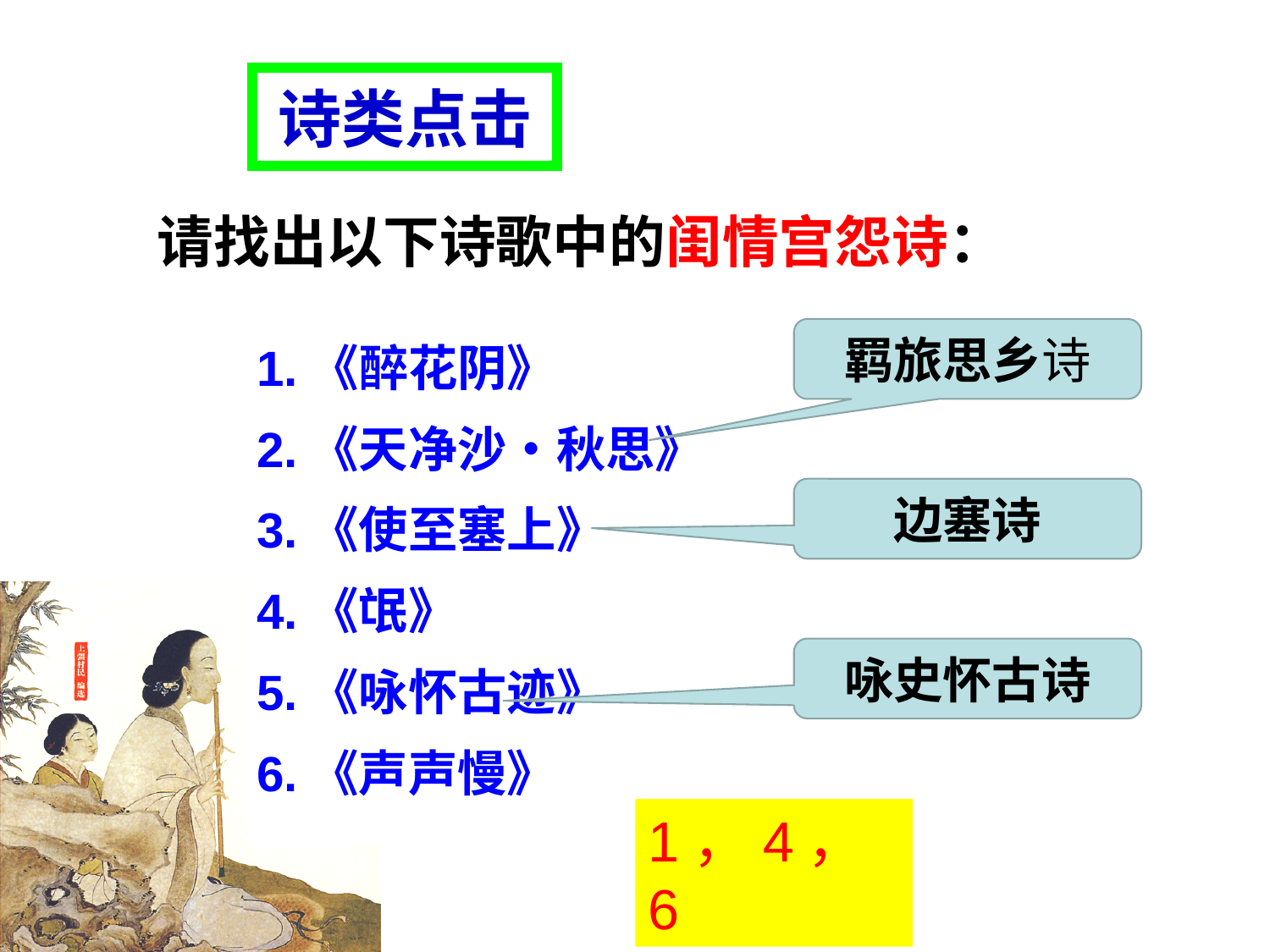

诗类点击
请找出以下诗歌中的闺情宫怨诗：

1.《醉花阴》
2.《天净沙•秋思》
3.《使至塞上》
4.《氓》
5.《咏怀古迹》
6.《声声慢》
羁旅思乡诗
边塞诗
咏史怀古诗
1，4，6